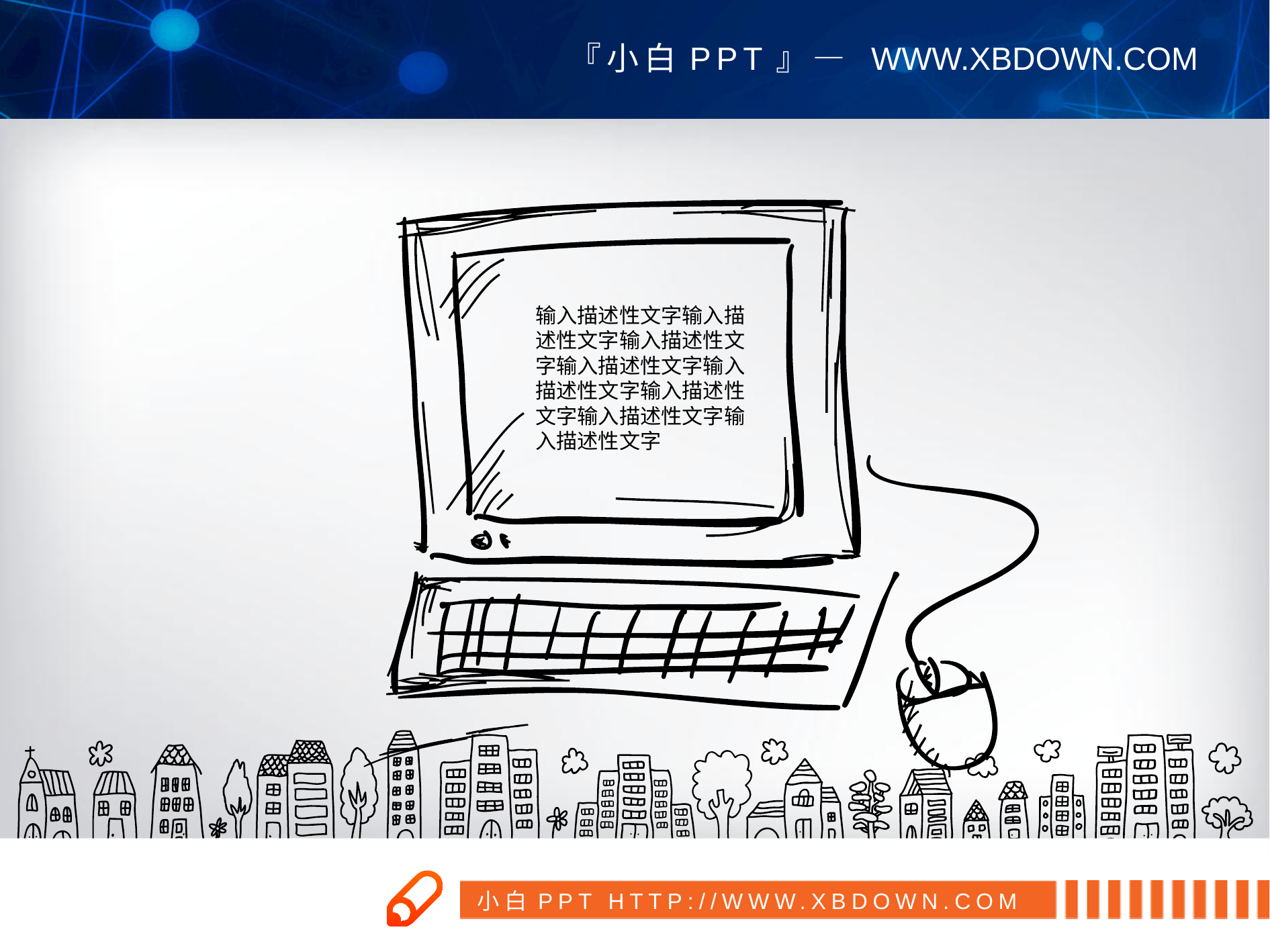

输入描述性文字输入描述性文字输入描述性文字输入描述性文字输入描述性文字输入描述性文字输入描述性文字输入描述性文字